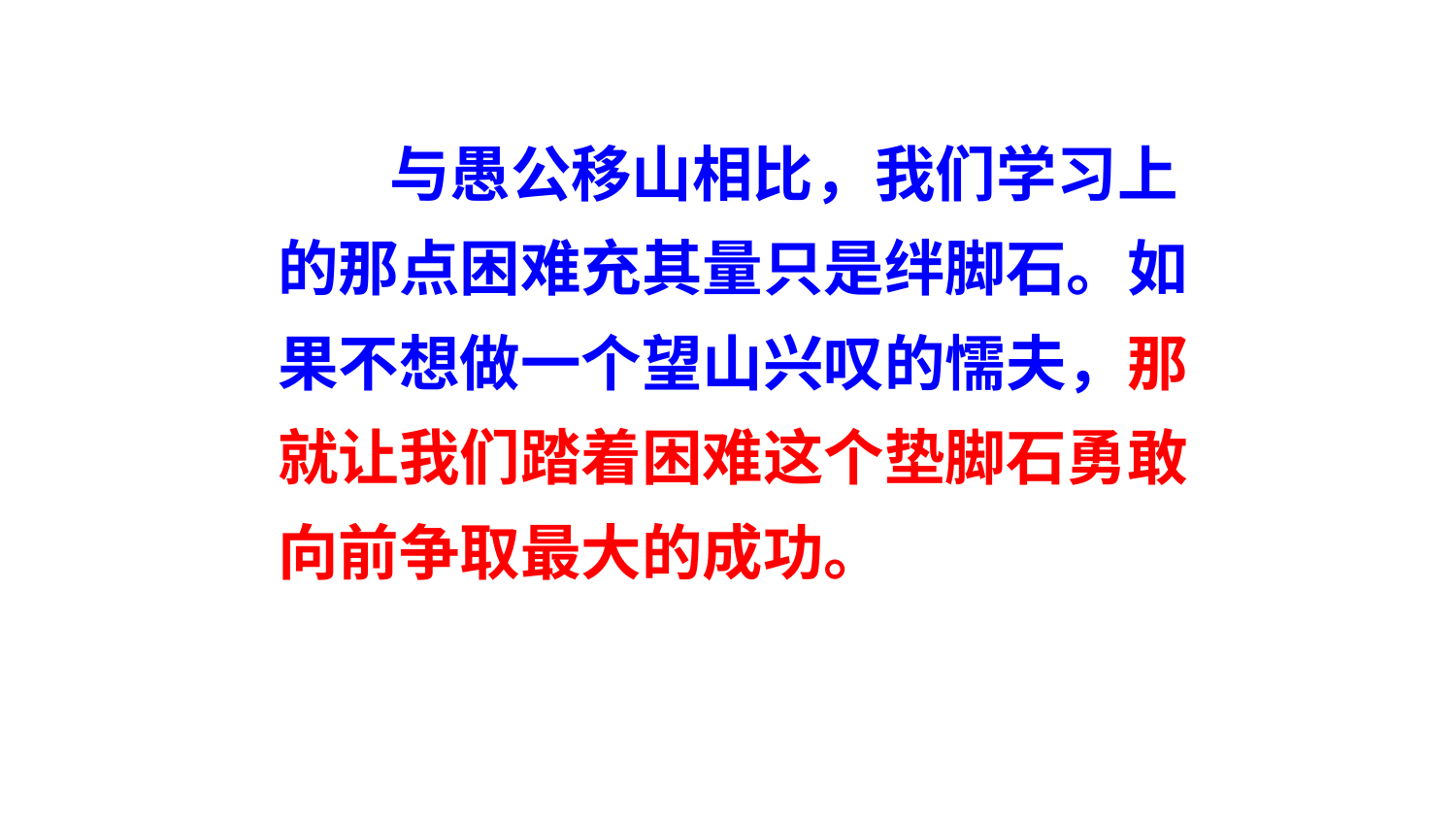

与愚公移山相比，我们学习上的那点困难充其量只是绊脚石。如果不想做一个望山兴叹的懦夫，那就让我们踏着困难这个垫脚石勇敢向前争取最大的成功。